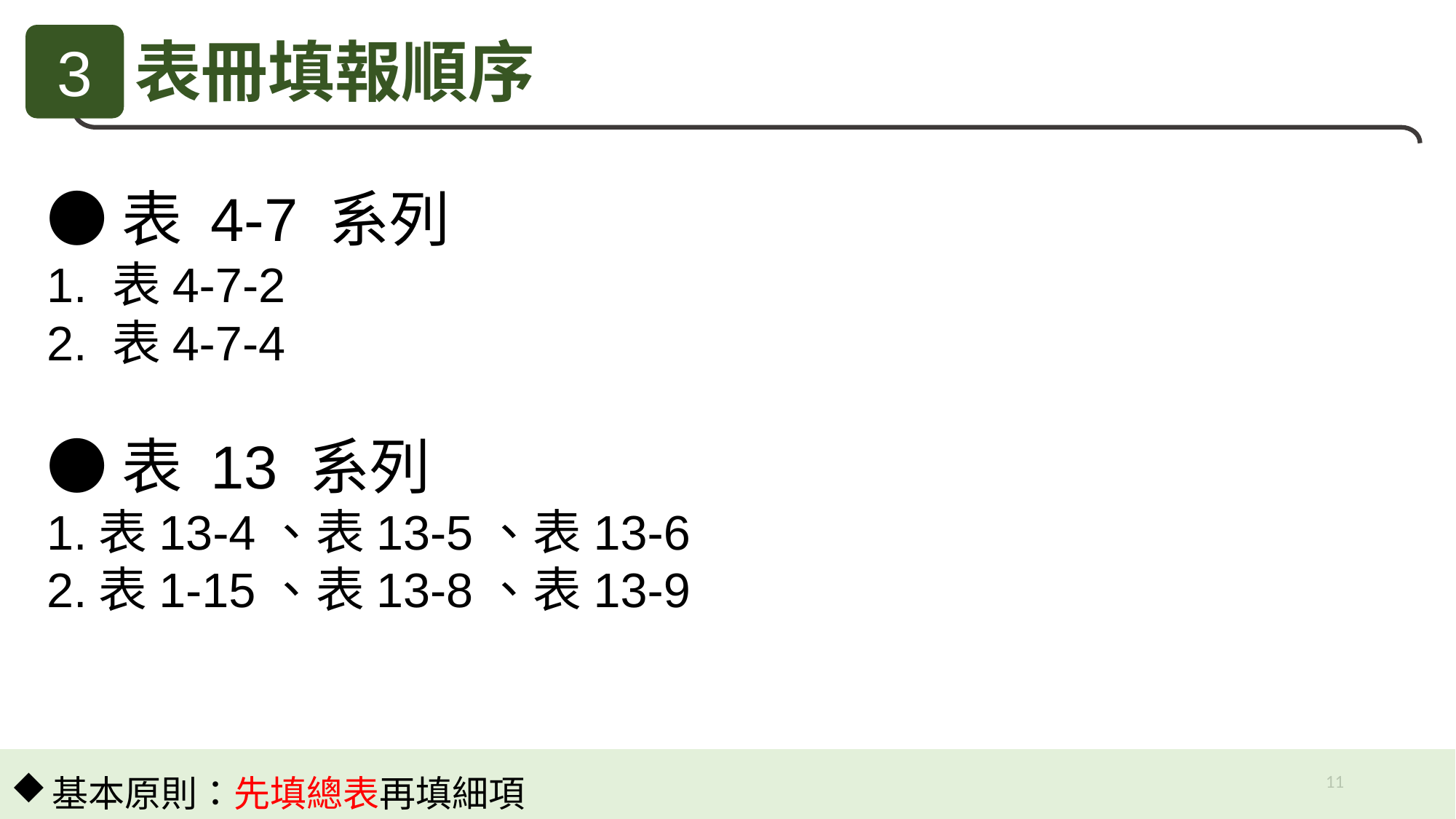

3
表冊填報順序

●表 4-7 系列
1. 表4-7-2
2. 表4-7-4

●表 13 系列
1.表13-4、表13-5、表13-6
2.表1-15、表13-8、表13-9

11
基本原則：先填總表再填細項